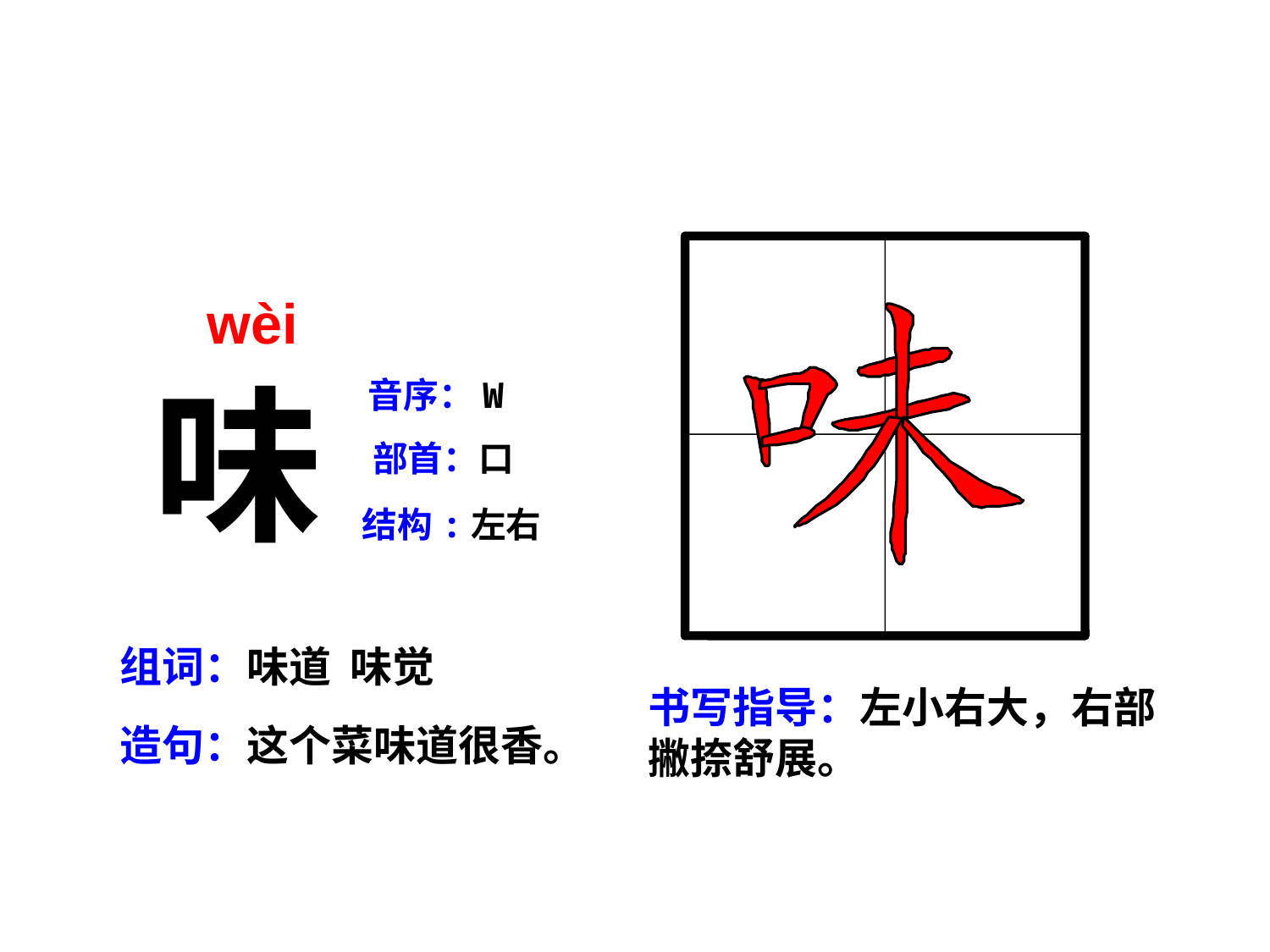

wèi

味
音序：W

部首：口
结构:左右
组词：味道  味觉
书写指导：左小右大，右部撇捺舒展。
造句：这个菜味道很香。